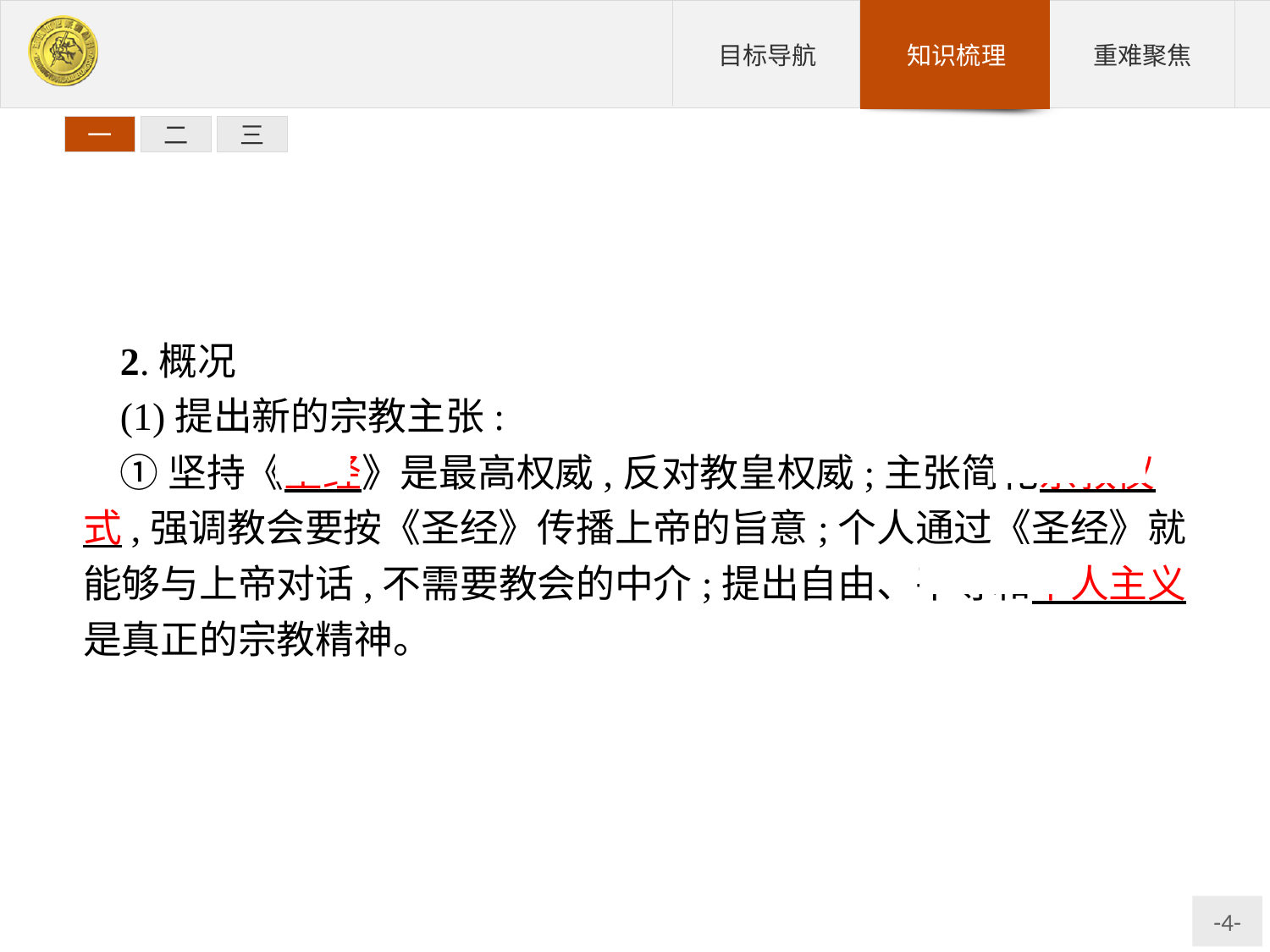

一
二
三
2.概况
(1)提出新的宗教主张:
①坚持《圣经》是最高权威,反对教皇权威;主张简化宗教仪式,强调教会要按《圣经》传播上帝的旨意;个人通过《圣经》就能够与上帝对话,不需要教会的中介;提出自由、平等和个人主义是真正的宗教精神。